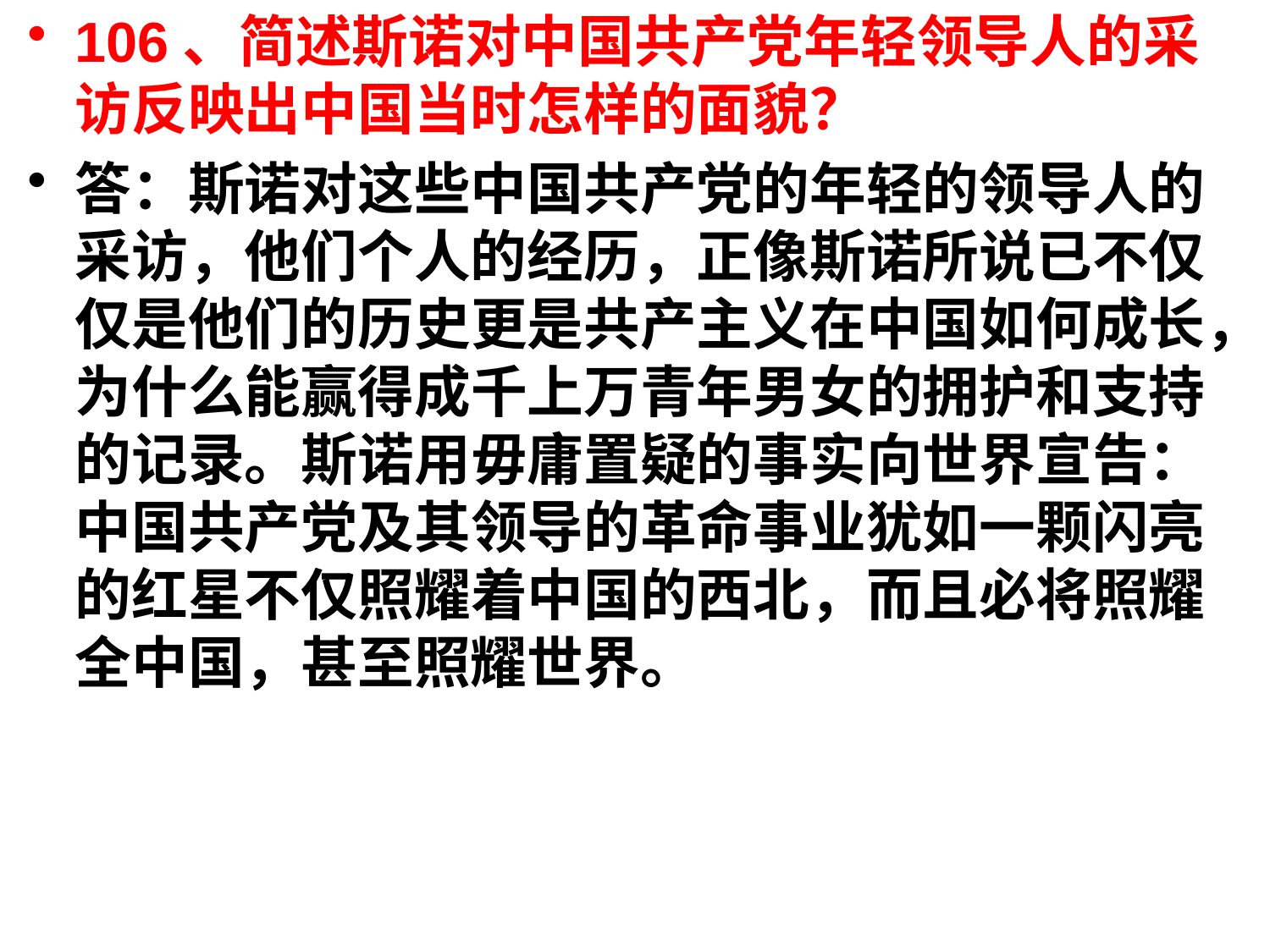

106、简述斯诺对中国共产党年轻领导人的采访反映出中国当时怎样的面貌？
答：斯诺对这些中国共产党的年轻的领导人的采访，他们个人的经历，正像斯诺所说已不仅仅是他们的历史更是共产主义在中国如何成长，为什么能赢得成千上万青年男女的拥护和支持的记录。斯诺用毋庸置疑的事实向世界宣告：中国共产党及其领导的革命事业犹如一颗闪亮的红星不仅照耀着中国的西北，而且必将照耀全中国，甚至照耀世界。

#